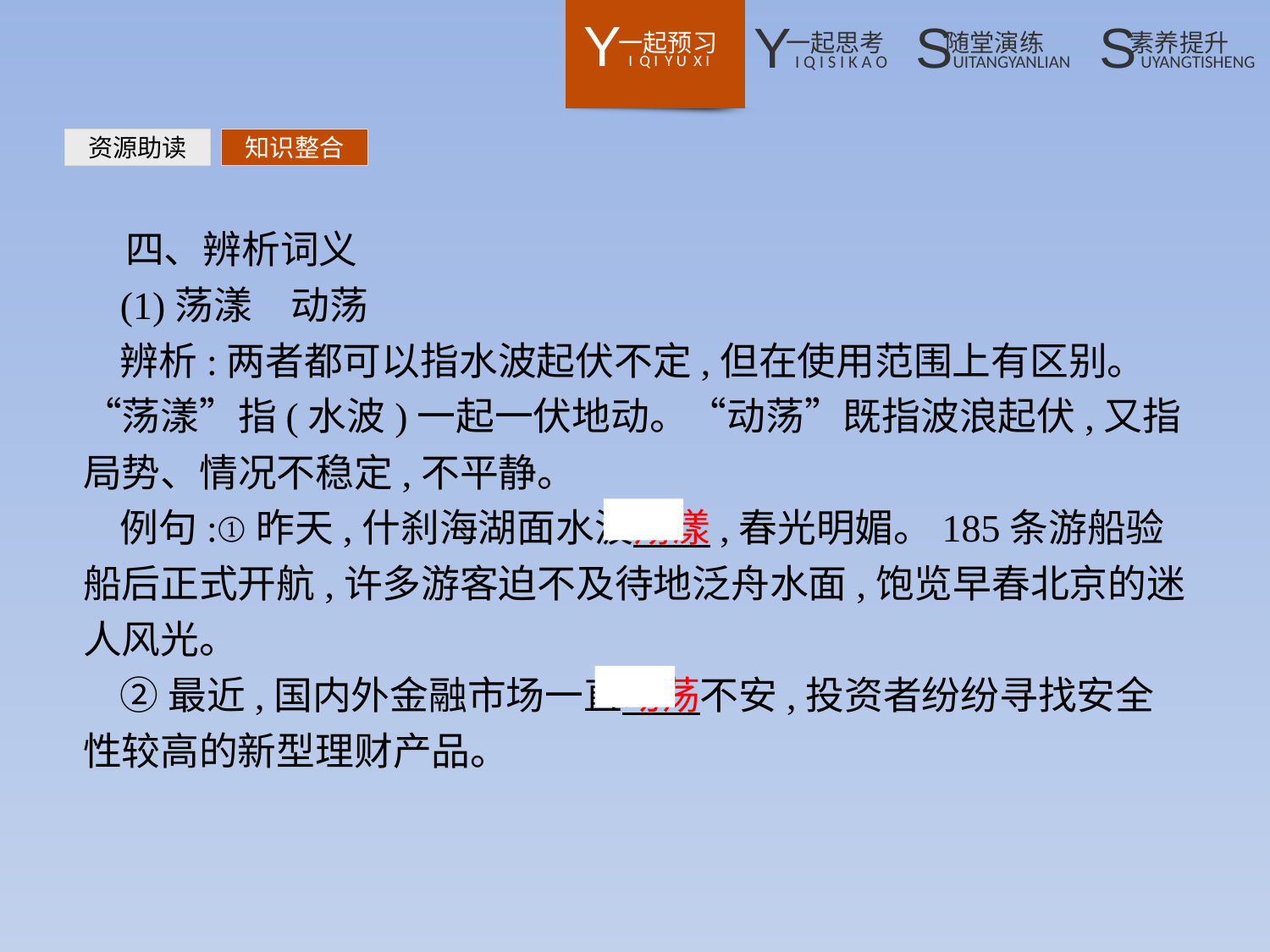

资源助读
知识整合
四、辨析词义
(1)荡漾　动荡
辨析:两者都可以指水波起伏不定,但在使用范围上有区别。“荡漾”指(水波)一起一伏地动。“动荡”既指波浪起伏,又指局势、情况不稳定,不平静。
例句:①昨天,什刹海湖面水波荡漾,春光明媚。185条游船验船后正式开航,许多游客迫不及待地泛舟水面,饱览早春北京的迷人风光。
②最近,国内外金融市场一直动荡不安,投资者纷纷寻找安全性较高的新型理财产品。